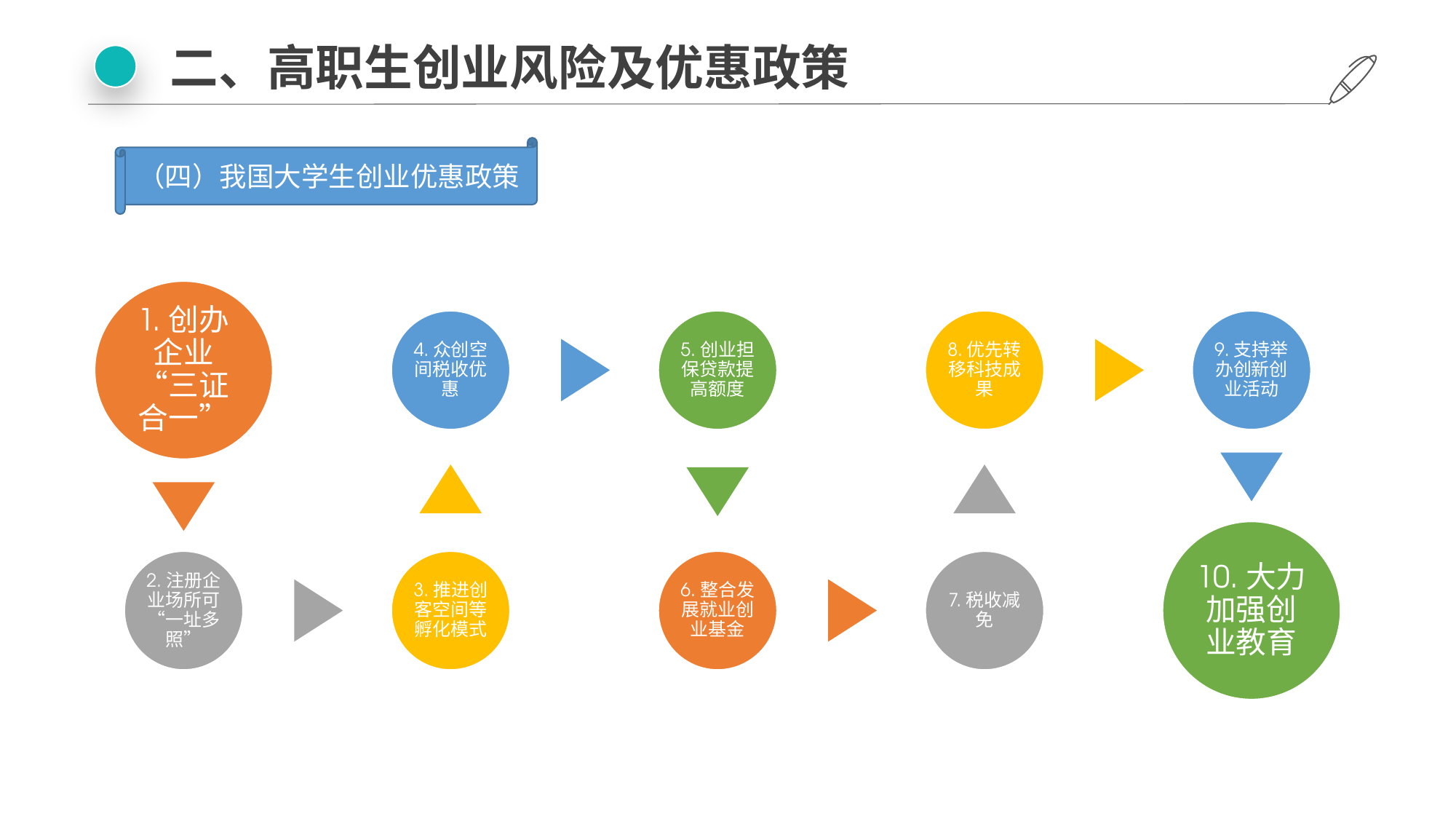

二、高职生创业风险及优惠政策

（四）我国大学生创业优惠政策
1.创办企业“三证合一”
2.注册企业场所可“一址多照”
3.推进创客空间等孵化模式
4.众创空间税收优惠
5.创业担保贷款提高额度
6.整合发展就业创业基金
7.税收减免
8.优先转移科技成果
9.支持举办创新创业活动
10.大力加强创业教育